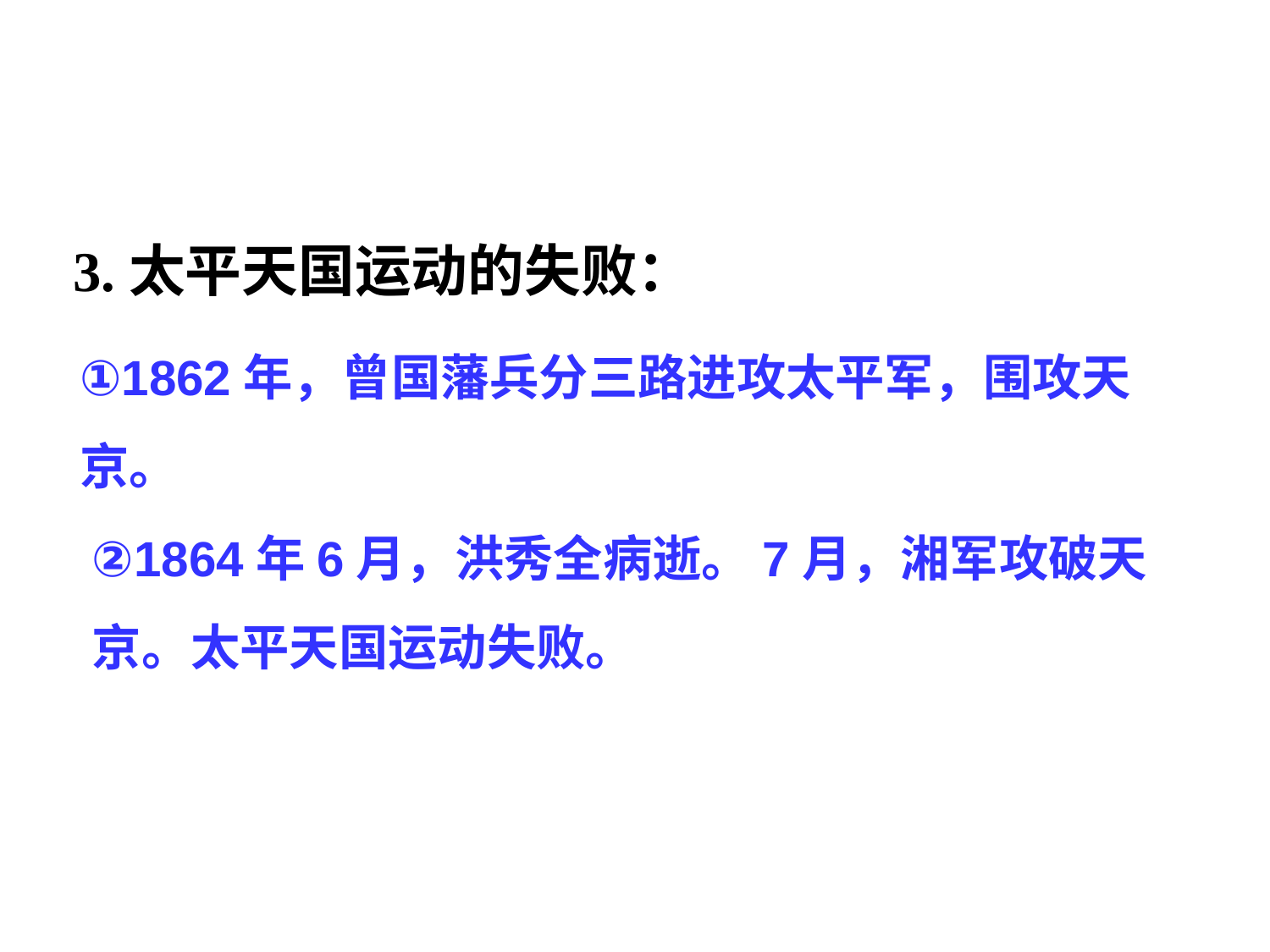

3.太平天国运动的失败：
①1862年，曾国藩兵分三路进攻太平军，围攻天京。
②1864年6月，洪秀全病逝。7月，湘军攻破天京。太平天国运动失败。